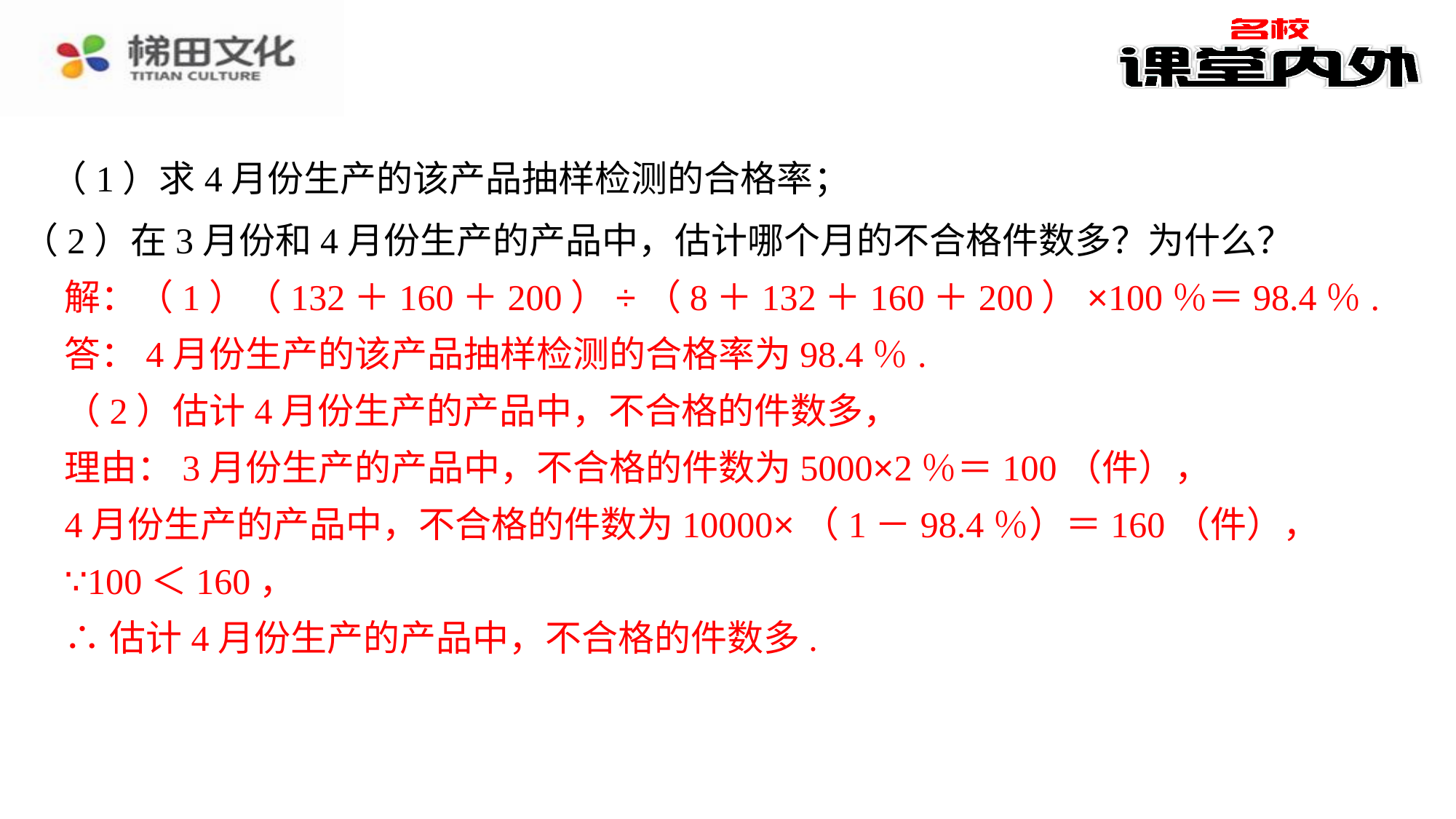

（1）求4月份生产的该产品抽样检测的合格率；
（2）在3月份和4月份生产的产品中，估计哪个月的不合格件数多？为什么？
解：（1）（132＋160＋200）÷（8＋132＋160＋200）×100％＝98.4％.⁠
答：4月份生产的该产品抽样检测的合格率为98.4％.⁠
（2）估计4月份生产的产品中，不合格的件数多，⁠
理由：3月份生产的产品中，不合格的件数为5000×2％＝100（件），⁠
4月份生产的产品中，不合格的件数为10000×（1－98.4％）＝160（件），⁠
∵100＜160，⁠
∴估计4月份生产的产品中，不合格的件数多.⁠
解：（1）（132＋160＋200）÷（8＋132＋160＋200）×100％＝98.4％.
答：4月份生产的该产品抽样检测的合格率为98.4％.
（2）估计4月份生产的产品中，不合格的件数多，
理由：3月份生产的产品中，不合格的件数为5000×2％＝100（件），
4月份生产的产品中，不合格的件数为10000×（1－98.4％）＝160（件），
∵100＜160，
∴估计4月份生产的产品中，不合格的件数多.